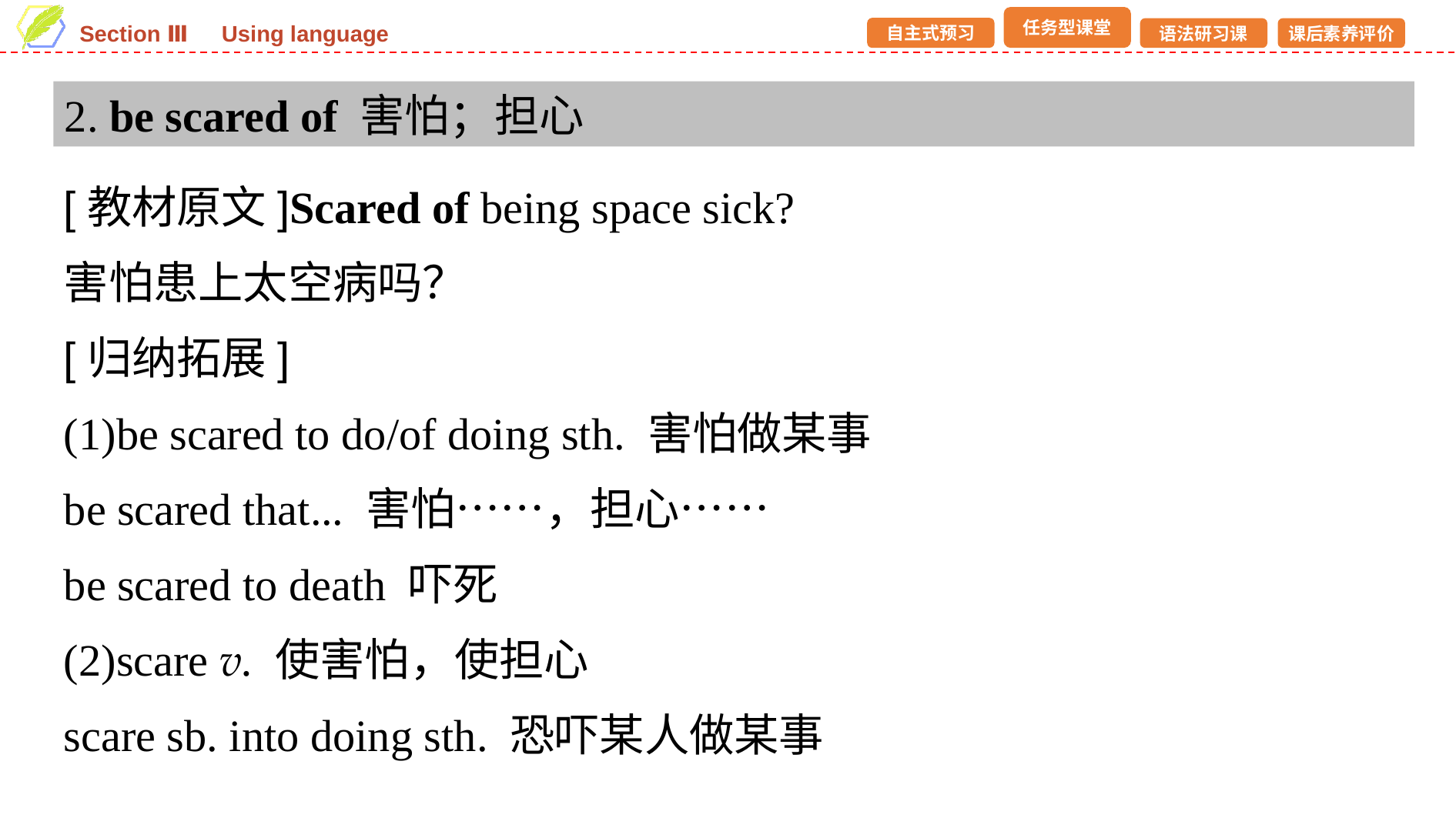

2. be scared of 害怕；担心
[教材原文]Scared of being space sick?
害怕患上太空病吗？
[归纳拓展]
(1)be scared to do/of doing sth. 害怕做某事
be scared that... 害怕……，担心……
be scared to death 吓死
(2)scare v. 使害怕，使担心
scare sb. into doing sth. 恐吓某人做某事